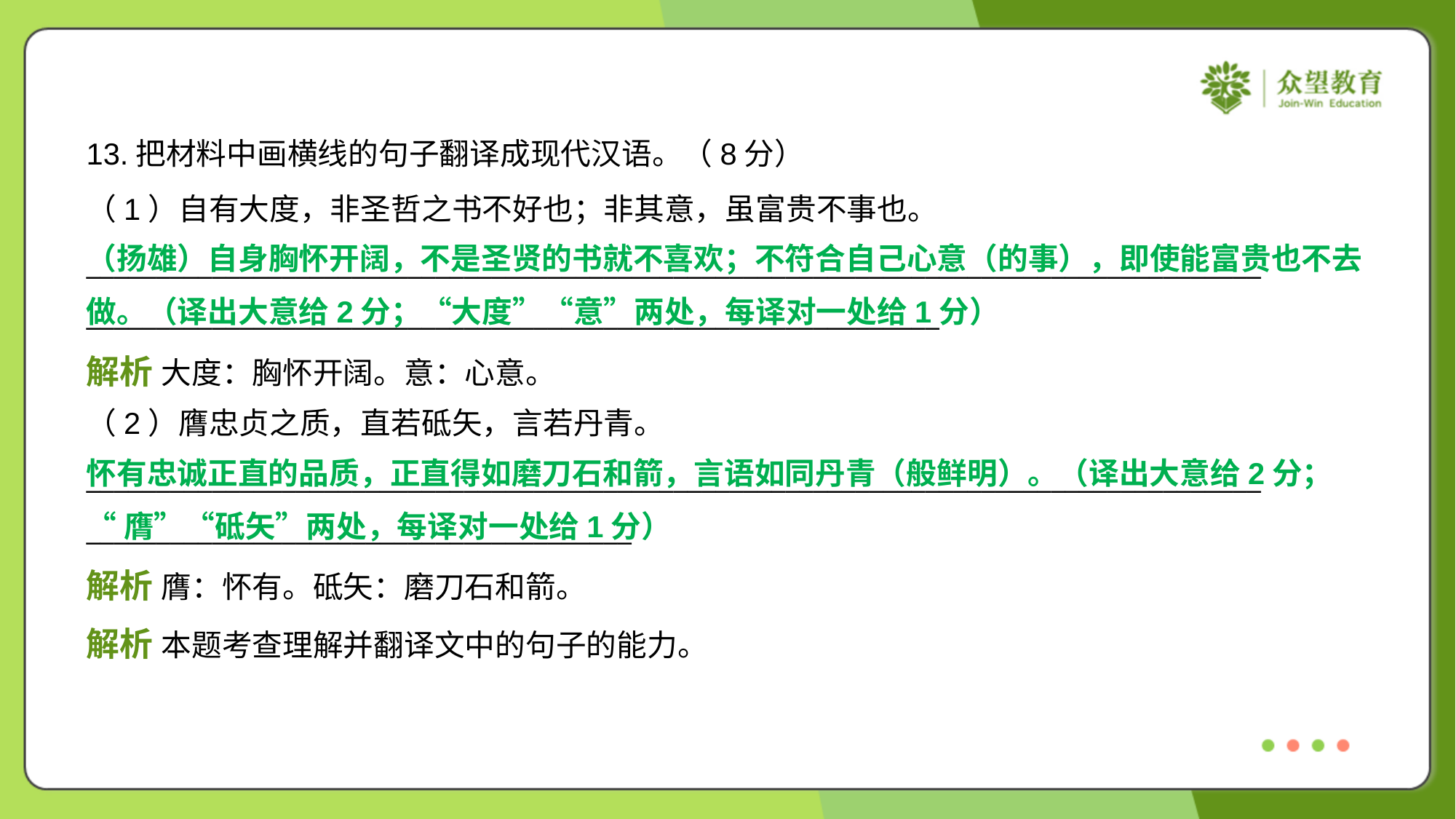

13.把材料中画横线的句子翻译成现代汉语。（8分）
（1）自有大度，非圣哲之书不好也；非其意，虽富贵不事也。
____________________________________________________________________________________
_____________________________________________________________
（扬雄）自身胸怀开阔，不是圣贤的书就不喜欢；不符合自己心意（的事），即使能富贵也不去
做。（译出大意给2分；“大度”“意”两处，每译对一处给1分）
解析 大度：胸怀开阔。意：心意。
（2）膺忠贞之质，直若砥矢，言若丹青。
____________________________________________________________________________________
_______________________________________
怀有忠诚正直的品质，正直得如磨刀石和箭，言语如同丹青（般鲜明）。（译出大意给2分；
“膺”“砥矢”两处，每译对一处给1分）
解析 膺：怀有。砥矢：磨刀石和箭。
解析 本题考查理解并翻译文中的句子的能力。